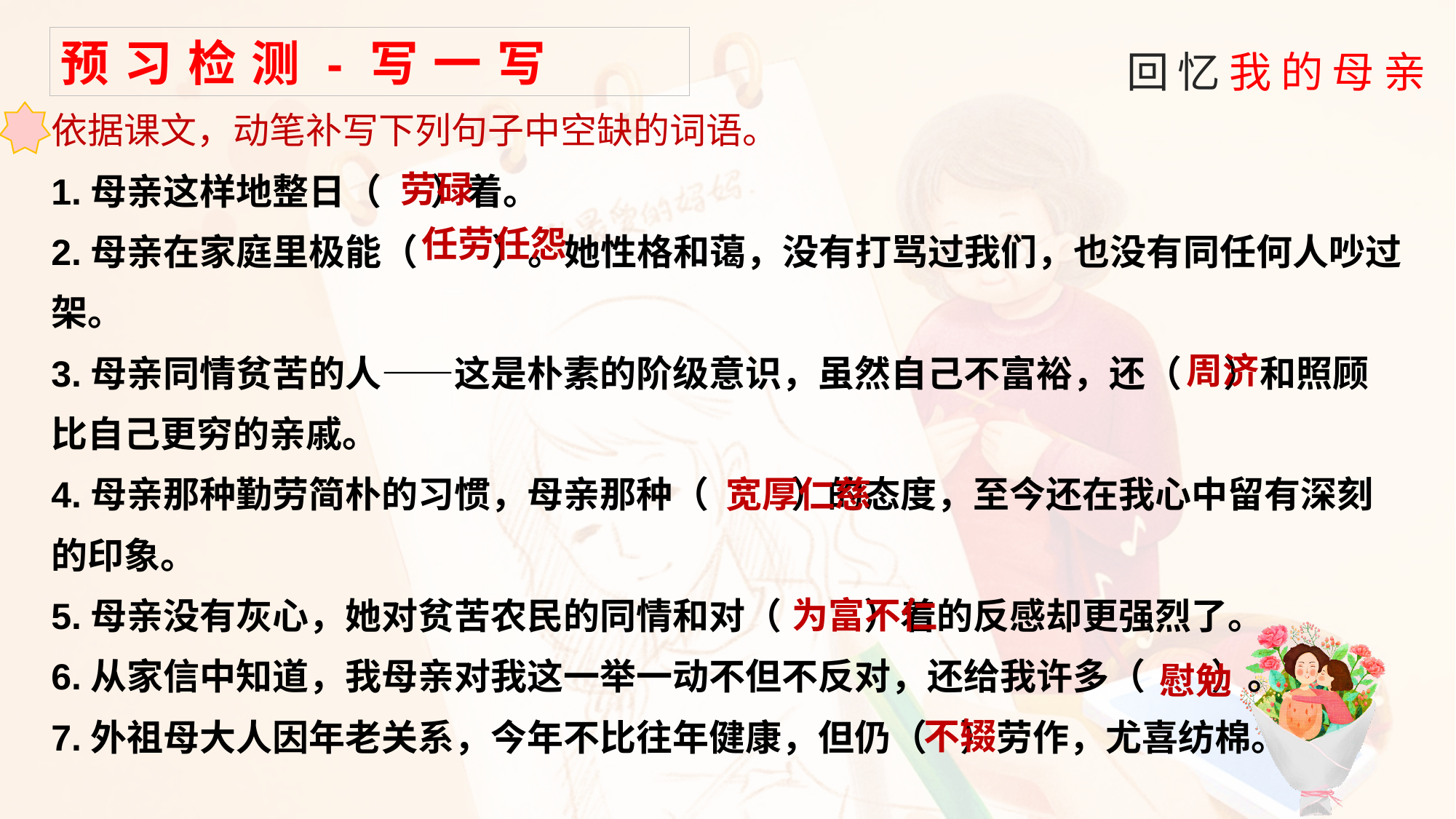

预习检测-写一写

依据课文，动笔补写下列句子中空缺的词语。
1.母亲这样地整日（      ）着。
2.母亲在家庭里极能（         ）。她性格和蔼，没有打骂过我们，也没有同任何人吵过架。
3.母亲同情贫苦的人——这是朴素的阶级意识，虽然自己不富裕，还（     ）和照顾比自己更穷的亲戚。
4.母亲那种勤劳简朴的习惯，母亲那种（          ）的态度，至今还在我心中留有深刻的印象。
5.母亲没有灰心，她对贫苦农民的同情和对（          ）着的反感却更强烈了。
6.从家信中知道，我母亲对我这一举一动不但不反对，还给我许多（        ）。
7.外祖母大人因年老关系，今年不比往年健康，但仍（    ）劳作，尤喜纺棉。
劳碌
任劳任怨
周济
宽厚仁慈
为富不仁
慰勉
不辍